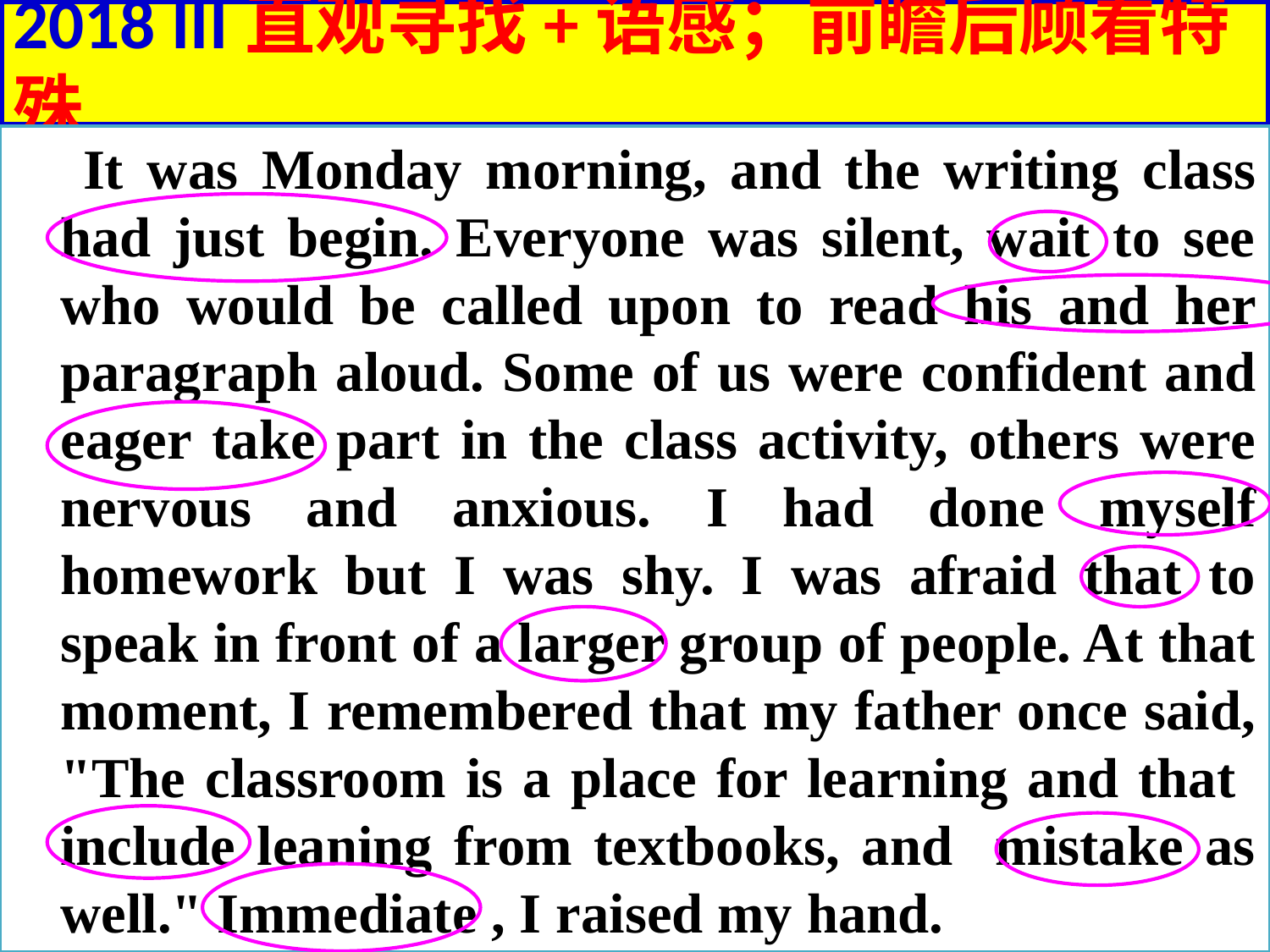

# 2018 III直观寻找+语感；前瞻后顾看特殊
   It was Monday morning, and the writing class had just begin. Everyone was silent, wait to see who would be called upon to read his and her paragraph aloud. Some of us were confident and eager take part in the class activity, others were nervous and anxious. I had done myself homework but I was shy. I was afraid that to speak in front of a larger group of people. At that moment, I remembered that my father once said, "The classroom is a place for learning and that  include leaning from textbooks, and  mistake as well." Immediate , I raised my hand.